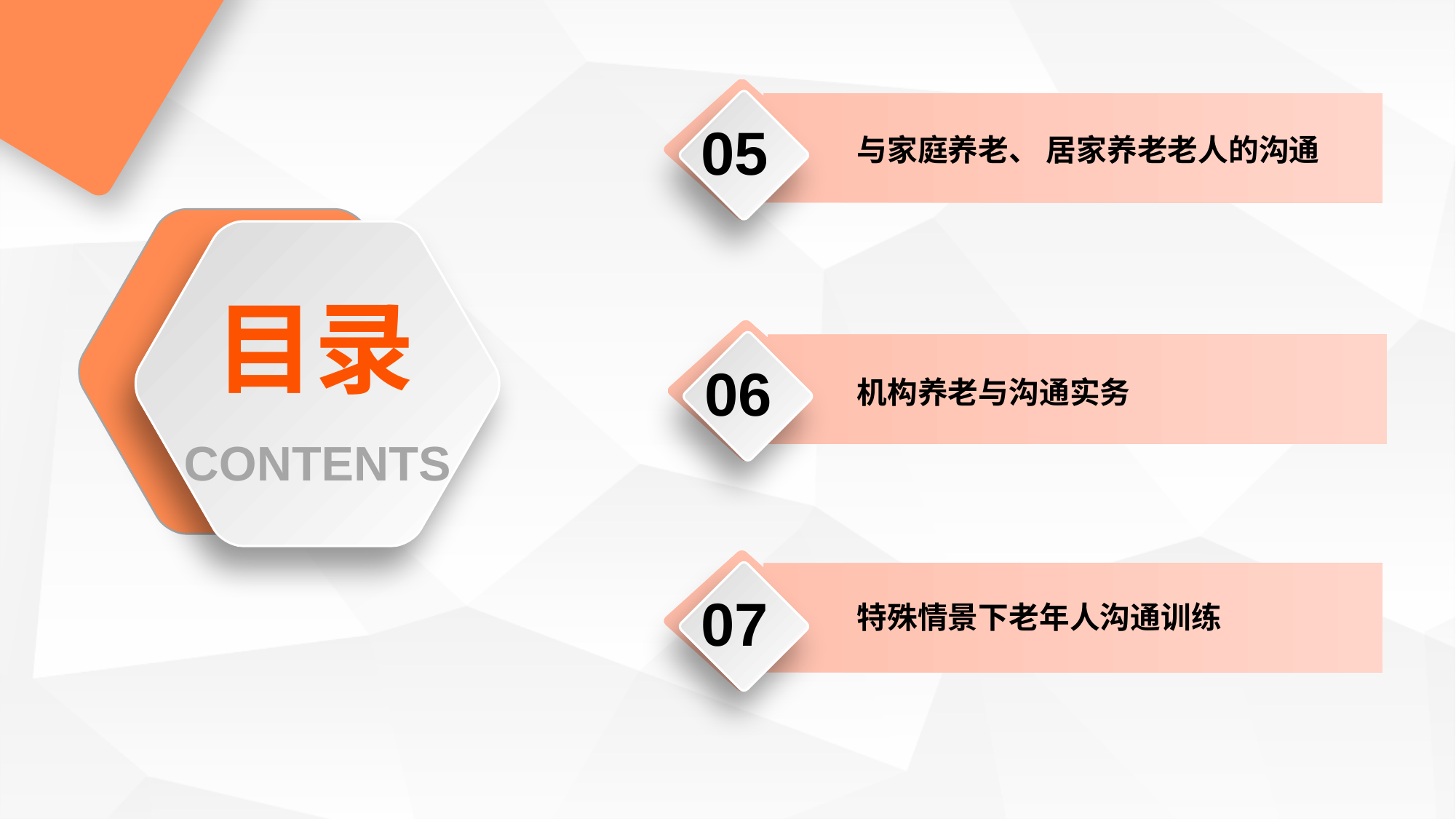

05
与家庭养老、 居家养老老人的沟通

目录

06
机构养老与沟通实务
CONTENTS

07
特殊情景下老年人沟通训练